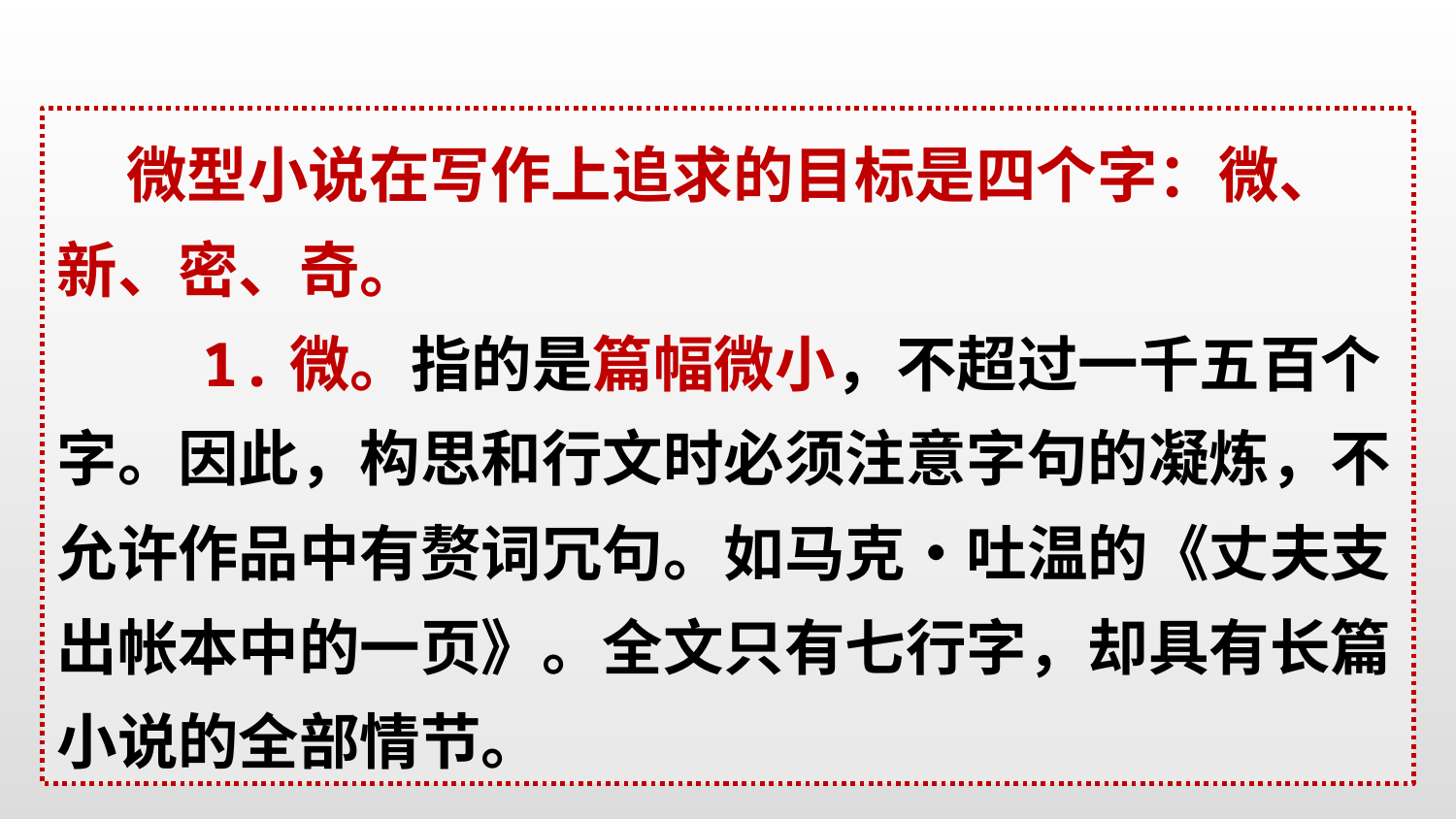

微型小说在写作上追求的目标是四个字：微、新、密、奇。
    1.微。指的是篇幅微小，不超过一千五百个字。因此，构思和行文时必须注意字句的凝炼，不允许作品中有赘词冗句。如马克•吐温的《丈夫支出帐本中的一页》。全文只有七行字，却具有长篇小说的全部情节。